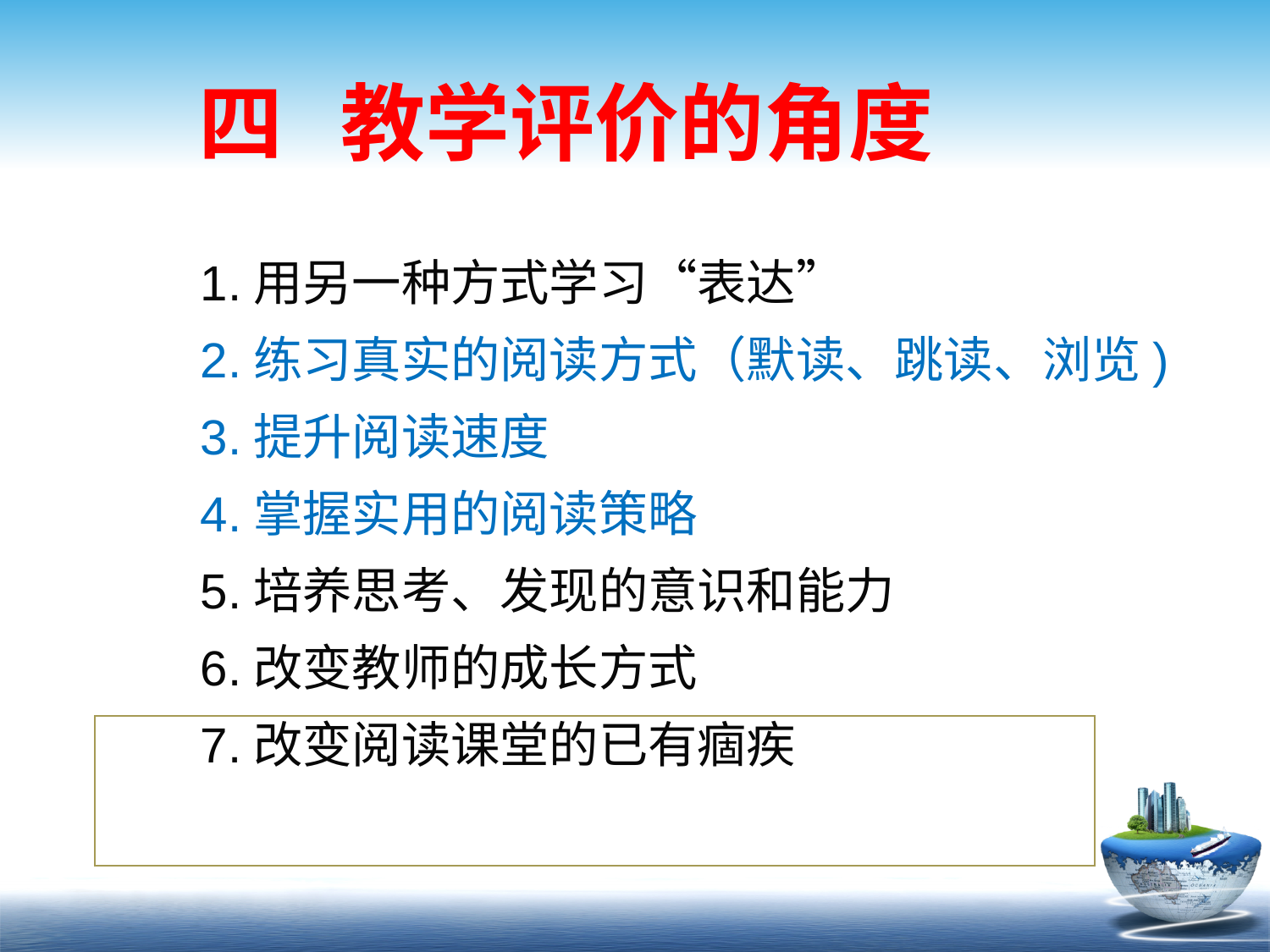

四   教学评价的角度
# 1.用另一种方式学习“表达” 2.练习真实的阅读方式（默读、跳读、浏览) 3.提升阅读速度 4.掌握实用的阅读策略 5.培养思考、发现的意识和能力 6.改变教师的成长方式 7.改变阅读课堂的已有痼疾